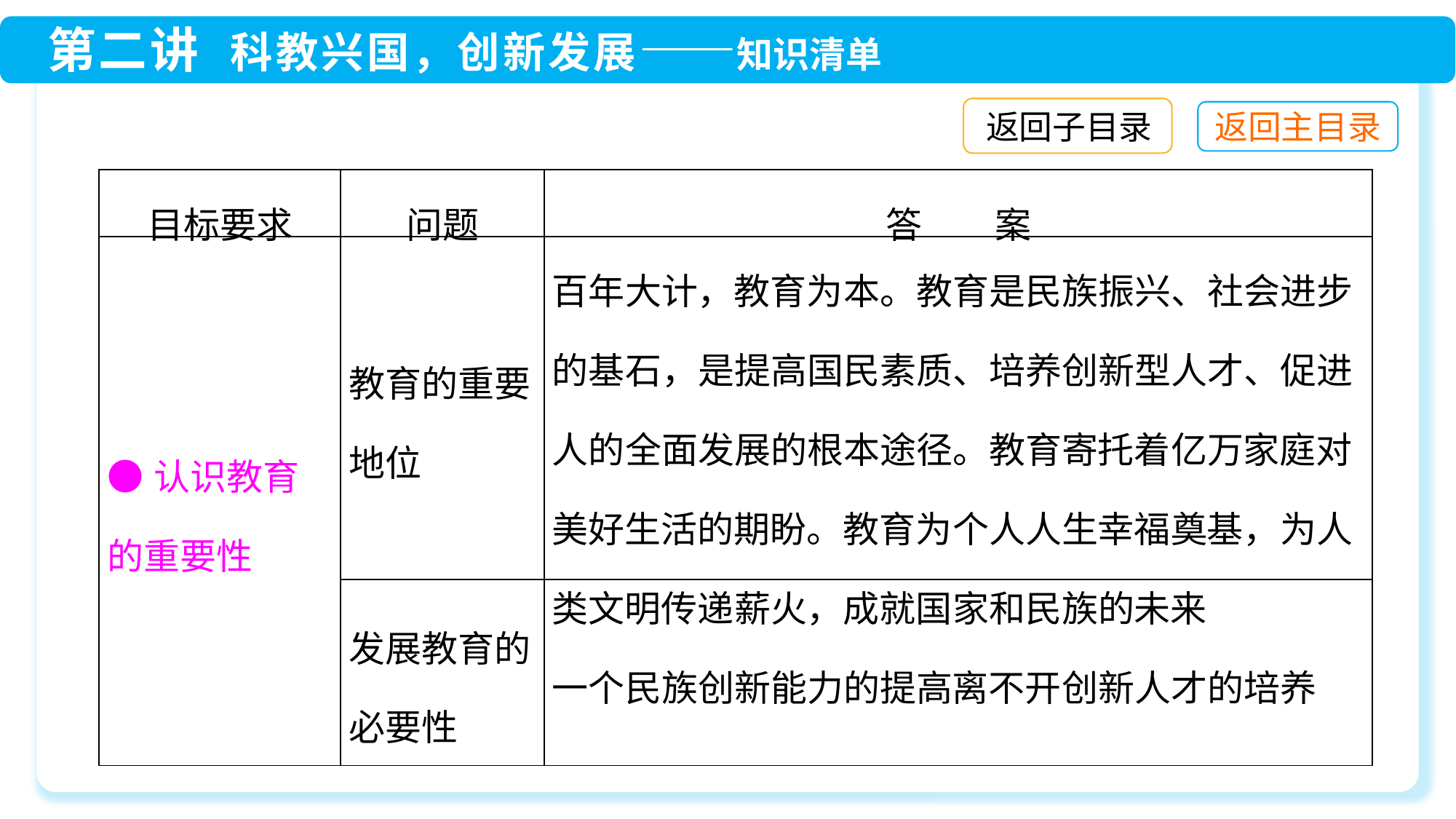

返回子目录
| 目标要求 | 问题 | 答　　案 |
| --- | --- | --- |
| ●认识教育的重要性 | 教育的重要地位 | 百年大计，教育为本。教育是民族振兴、社会进步的基石，是提高国民素质、培养创新型人才、促进人的全面发展的根本途径。教育寄托着亿万家庭对美好生活的期盼。教育为个人人生幸福奠基，为人类文明传递薪火，成就国家和民族的未来 |
|  | 发展教育的必要性 | 一个民族创新能力的提高离不开创新人才的培养 |